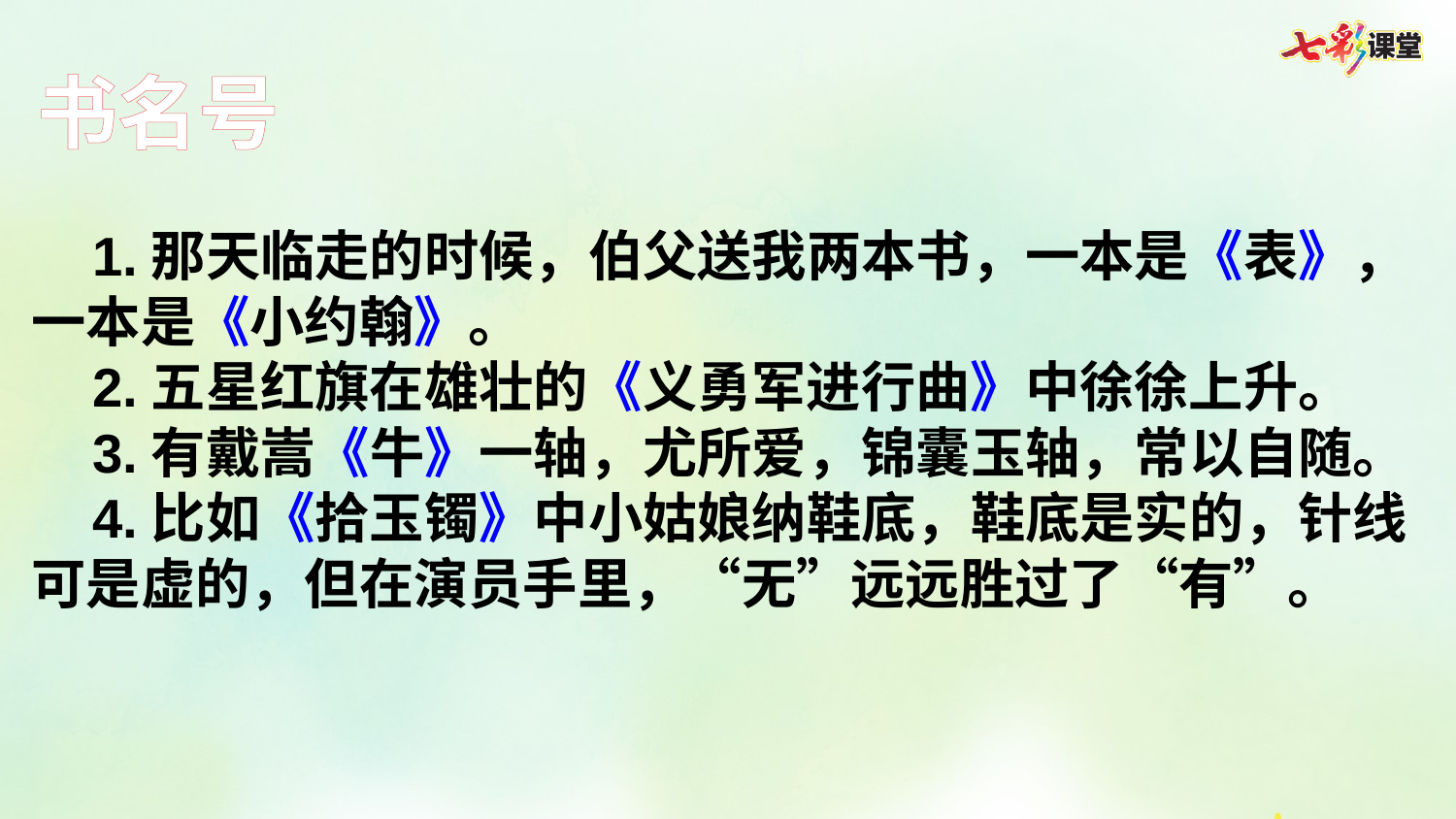

书名号
    1.那天临走的时候，伯父送我两本书，一本是《表》，一本是《小约翰》。
    2.五星红旗在雄壮的《义勇军进行曲》中徐徐上升。
    3.有戴嵩《牛》一轴，尤所爱，锦囊玉轴，常以自随。
    4.比如《拾玉镯》中小姑娘纳鞋底，鞋底是实的，针线可是虚的，但在演员手里，“无”远远胜过了“有”。